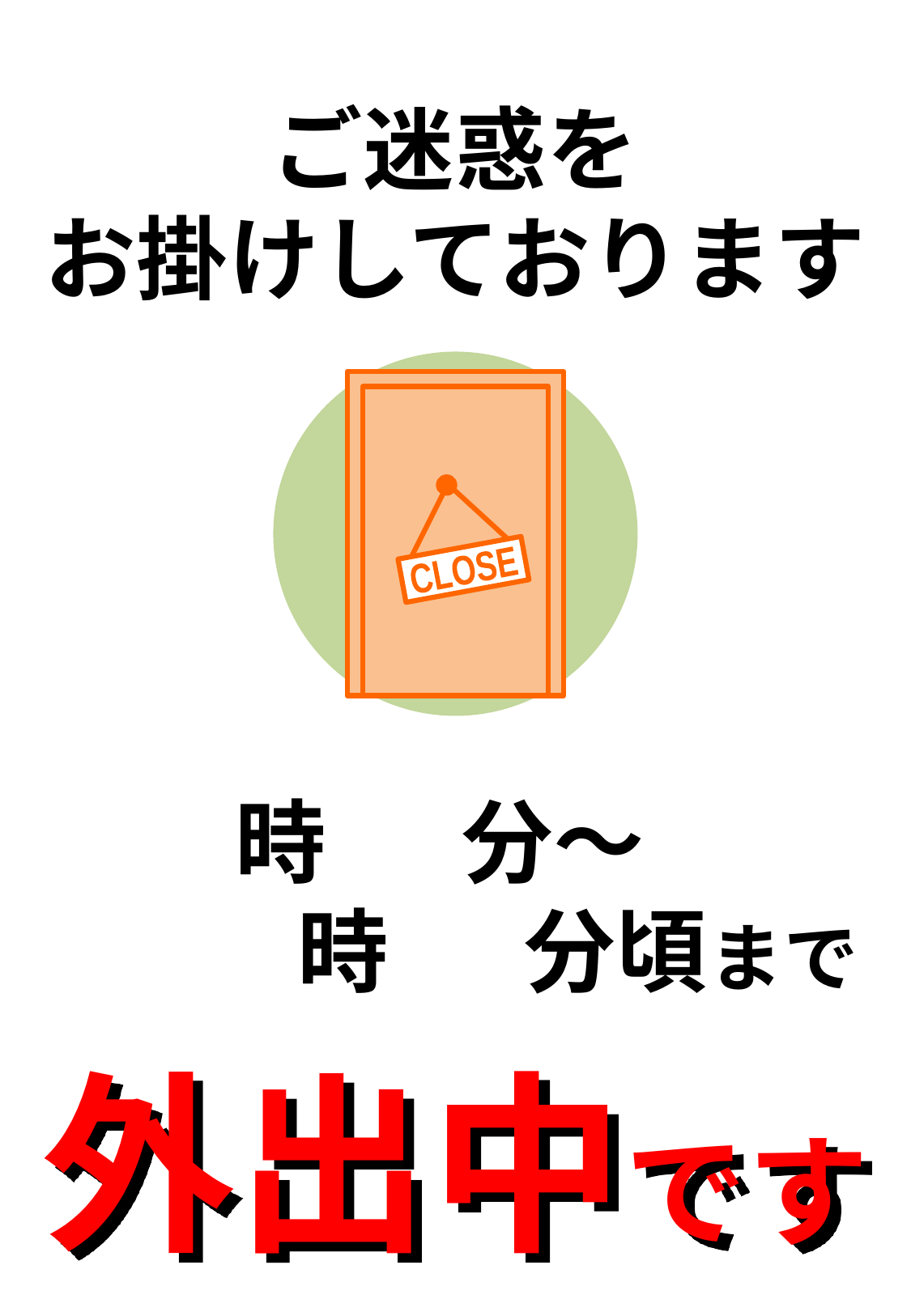

ご迷惑を
お掛けしております

CLOSE
時　  分～
　　　時　  分頃まで
外出中です